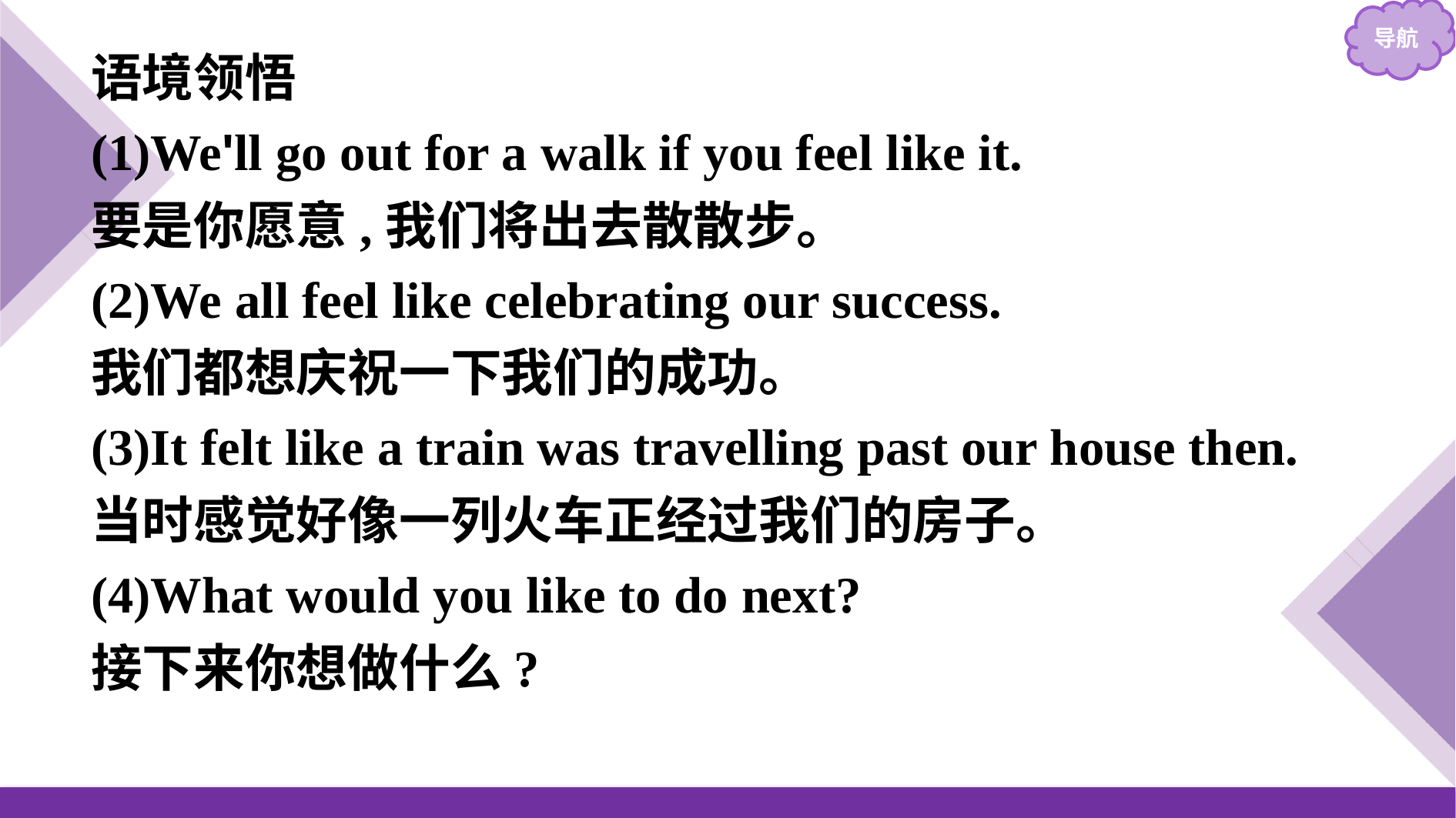

语境领悟
(1)We'll go out for a walk if you feel like it.
要是你愿意,我们将出去散散步。
(2)We all feel like celebrating our success.
我们都想庆祝一下我们的成功。
(3)It felt like a train was travelling past our house then.
当时感觉好像一列火车正经过我们的房子。
(4)What would you like to do next?
接下来你想做什么?